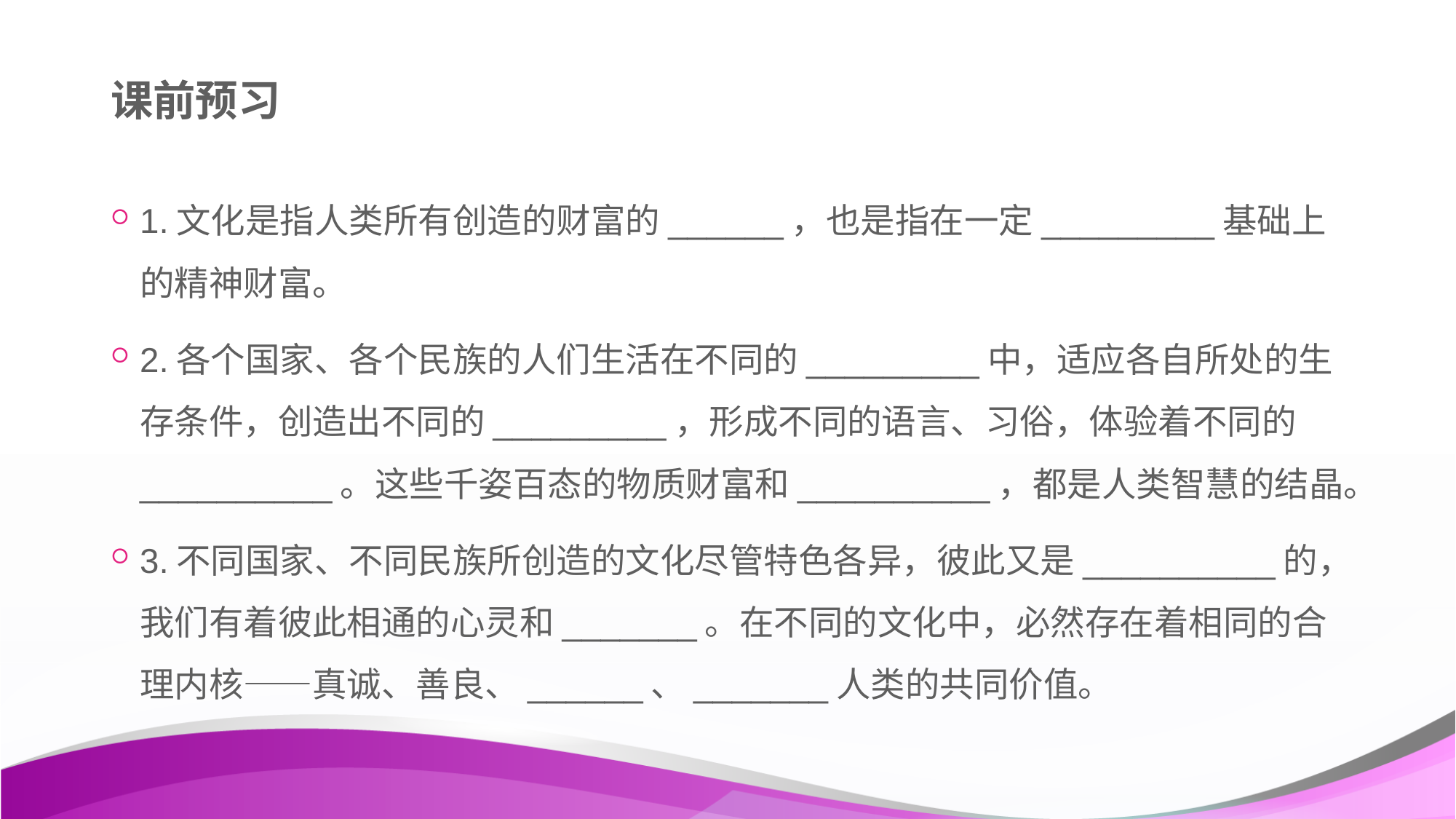

# 课前预习
1.文化是指人类所有创造的财富的______，也是指在一定_________基础上的精神财富。
2.各个国家、各个民族的人们生活在不同的_________中，适应各自所处的生存条件，创造出不同的_________，形成不同的语言、习俗，体验着不同的__________。这些千姿百态的物质财富和__________，都是人类智慧的结晶。
3.不同国家、不同民族所创造的文化尽管特色各异，彼此又是__________的，我们有着彼此相通的心灵和_______。在不同的文化中，必然存在着相同的合理内核——真诚、善良、______、_______人类的共同价值。